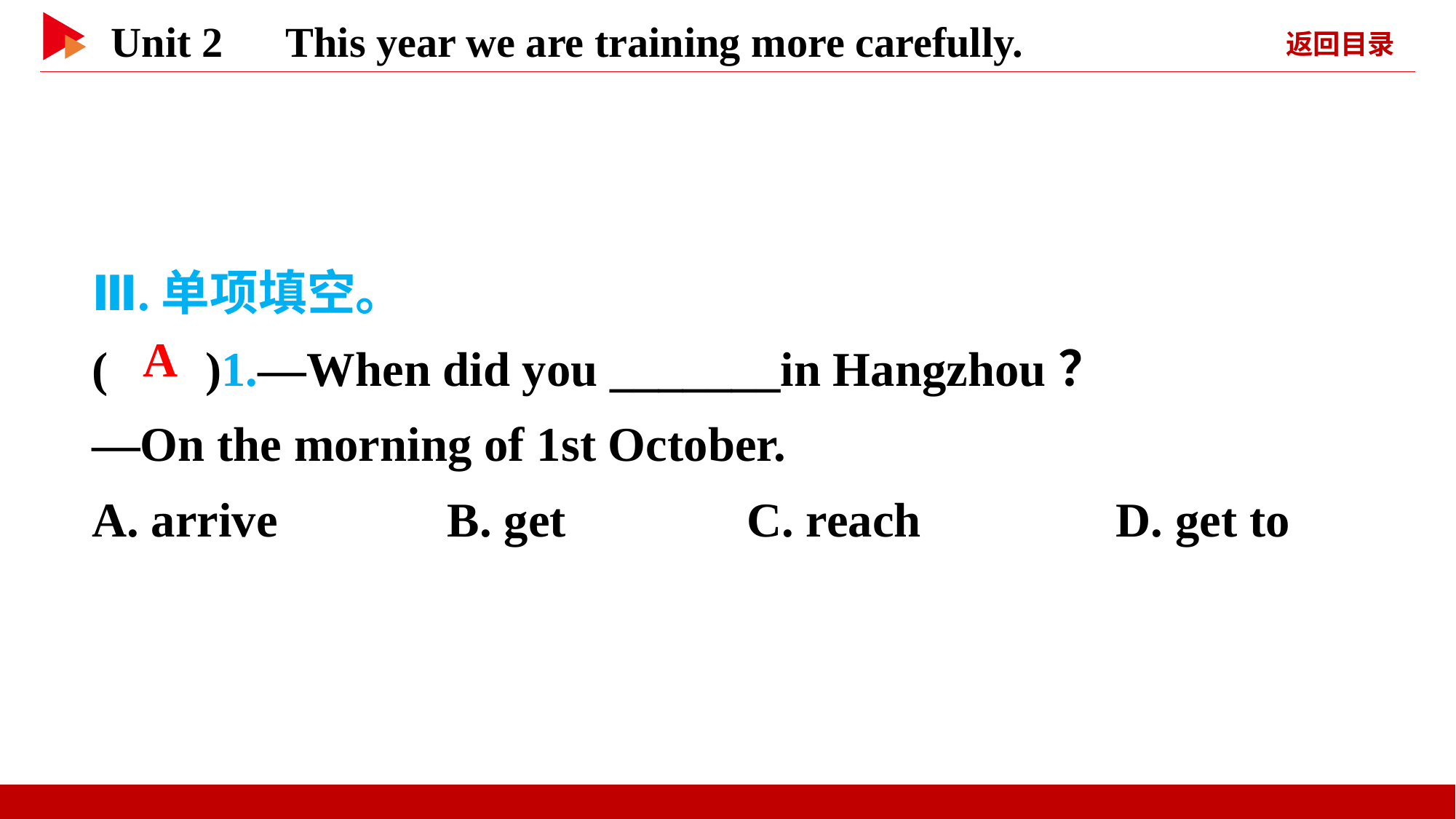

Ⅲ.单项填空。
(        )1.—When did you _______in Hangzhou？
—On the morning of 1st October.
A. arrive　　　B. get 		C. reach                D. get to
   A